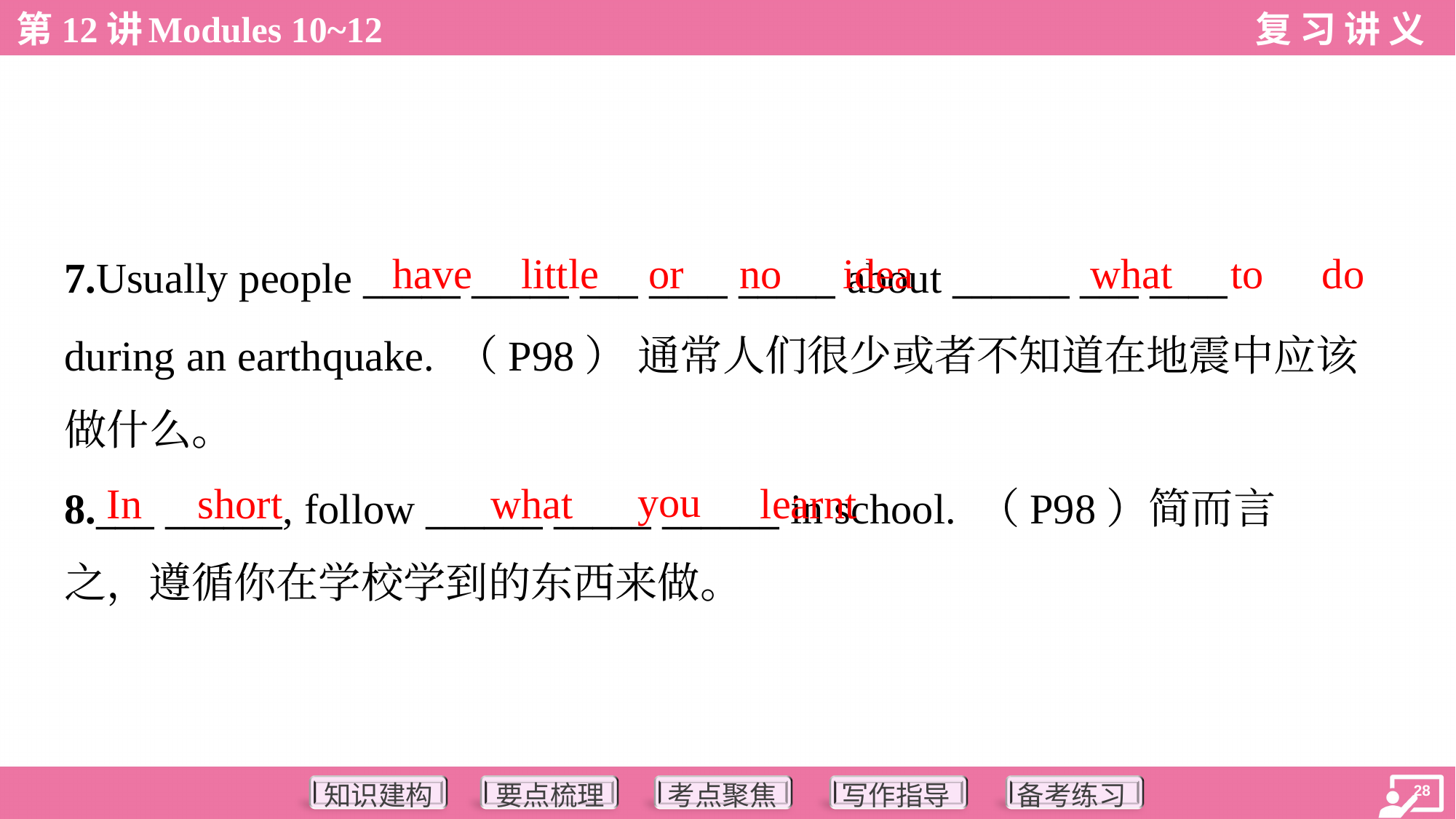

have
little
or
no
idea
what
to
do
7.Usually people _____ _____ ___ ____ _____ about ______ ___ ____
during an earthquake. （P98） 通常人们很少或者不知道在地震中应该
做什么。
you
In
short
what
learnt
8.___ ______, follow ______ _____ ______ in school. （P98）简而言
之，遵循你在学校学到的东西来做。